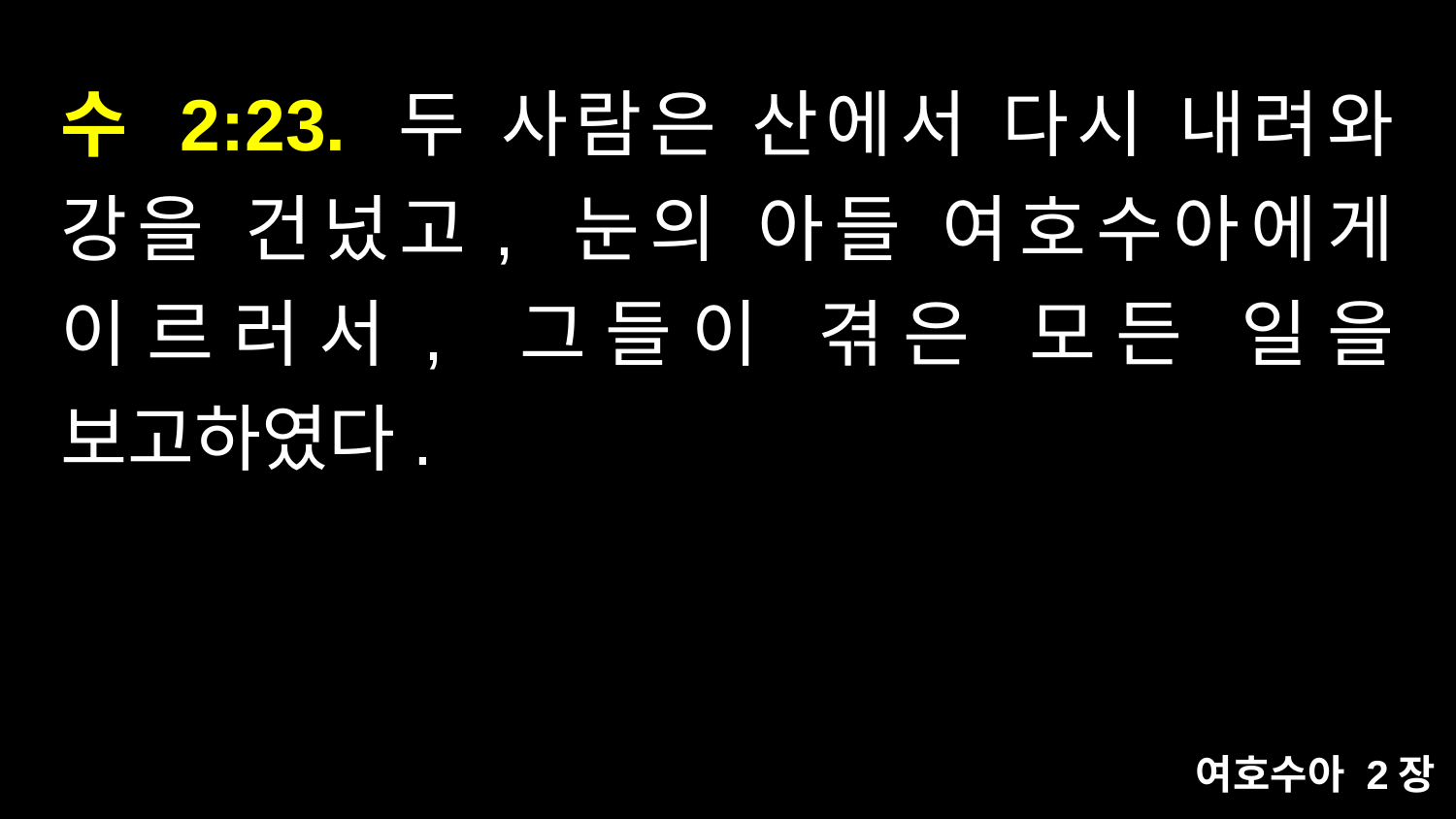

# 수 2:23. 두 사람은 산에서 다시 내려와 강을 건넜고, 눈의 아들 여호수아에게 이르러서, 그들이 겪은 모든 일을 보고하였다.
여호수아 2장